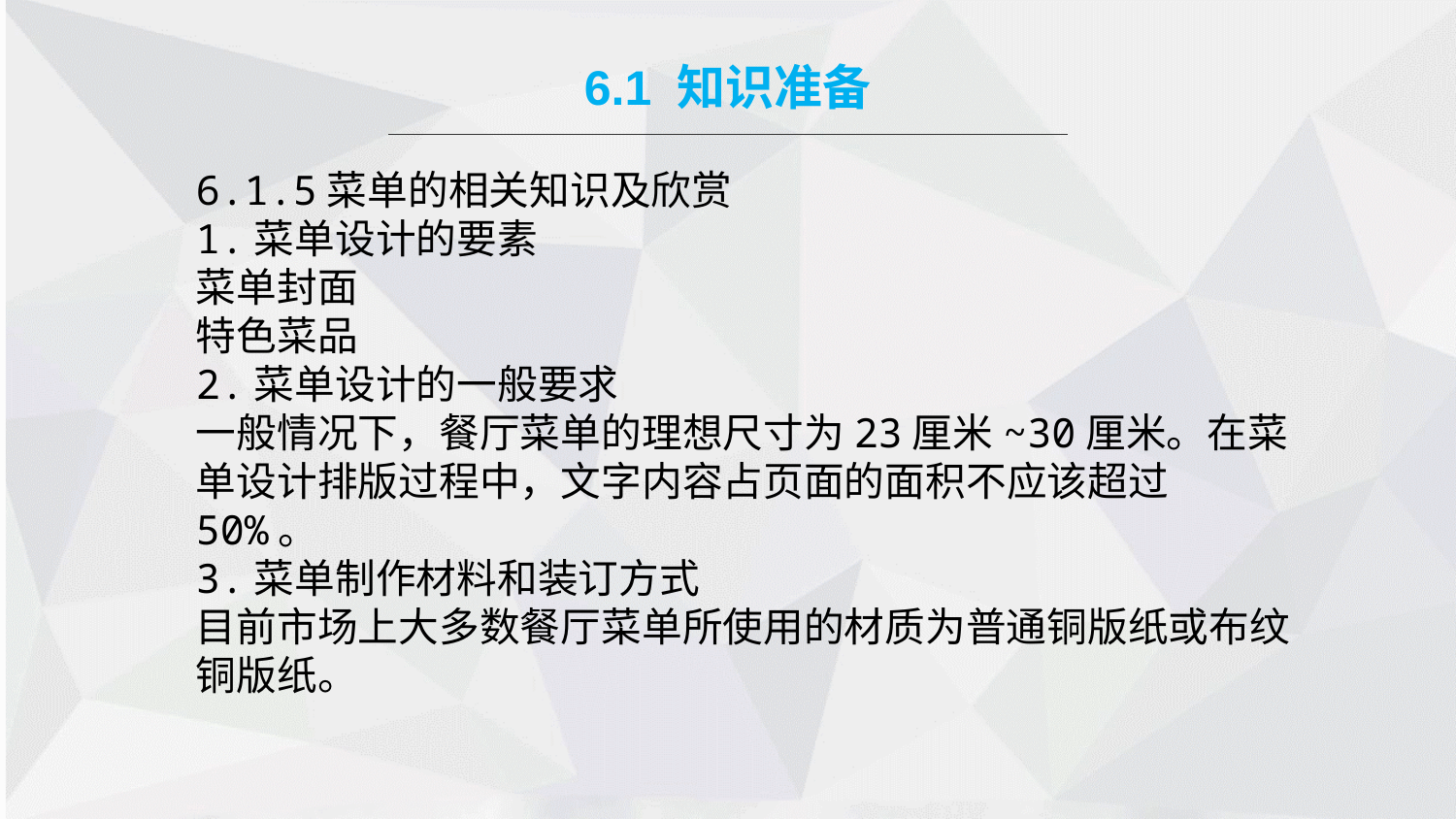

6.1 知识准备
6.1.5菜单的相关知识及欣赏
1.菜单设计的要素
菜单封面
特色菜品
2.菜单设计的一般要求
一般情况下，餐厅菜单的理想尺寸为23厘米~30厘米。在菜单设计排版过程中，文字内容占页面的面积不应该超过50%。
3.菜单制作材料和装订方式
目前市场上大多数餐厅菜单所使用的材质为普通铜版纸或布纹铜版纸。